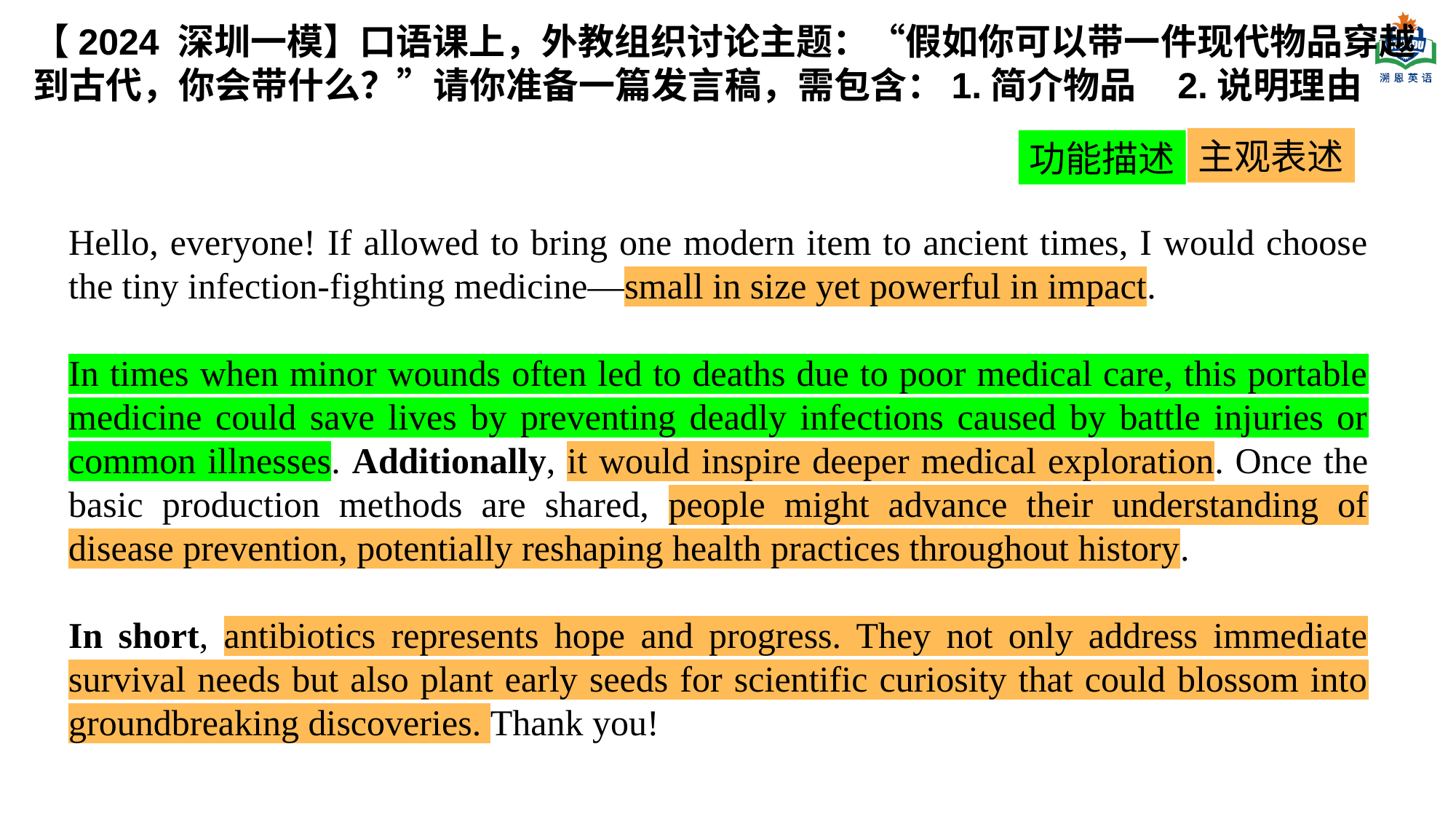

【2024 深圳一模】口语课上，外教组织讨论主题：“假如你可以带一件现代物品穿越到古代，你会带什么？”请你准备一篇发言稿，需包含：1.简介物品    2.说明理由
主观表述
功能描述
Hello, everyone! If allowed to bring one modern item to ancient times, I would choose the tiny infection-fighting medicine—small in size yet powerful in impact.

In times when minor wounds often led to deaths due to poor medical care, this portable medicine could save lives by preventing deadly infections caused by battle injuries or common illnesses. Additionally, it would inspire deeper medical exploration. Once the basic production methods are shared, people might advance their understanding of disease prevention, potentially reshaping health practices throughout history.

In short, antibiotics represents hope and progress. They not only address immediate survival needs but also plant early seeds for scientific curiosity that could blossom into groundbreaking discoveries. Thank you!